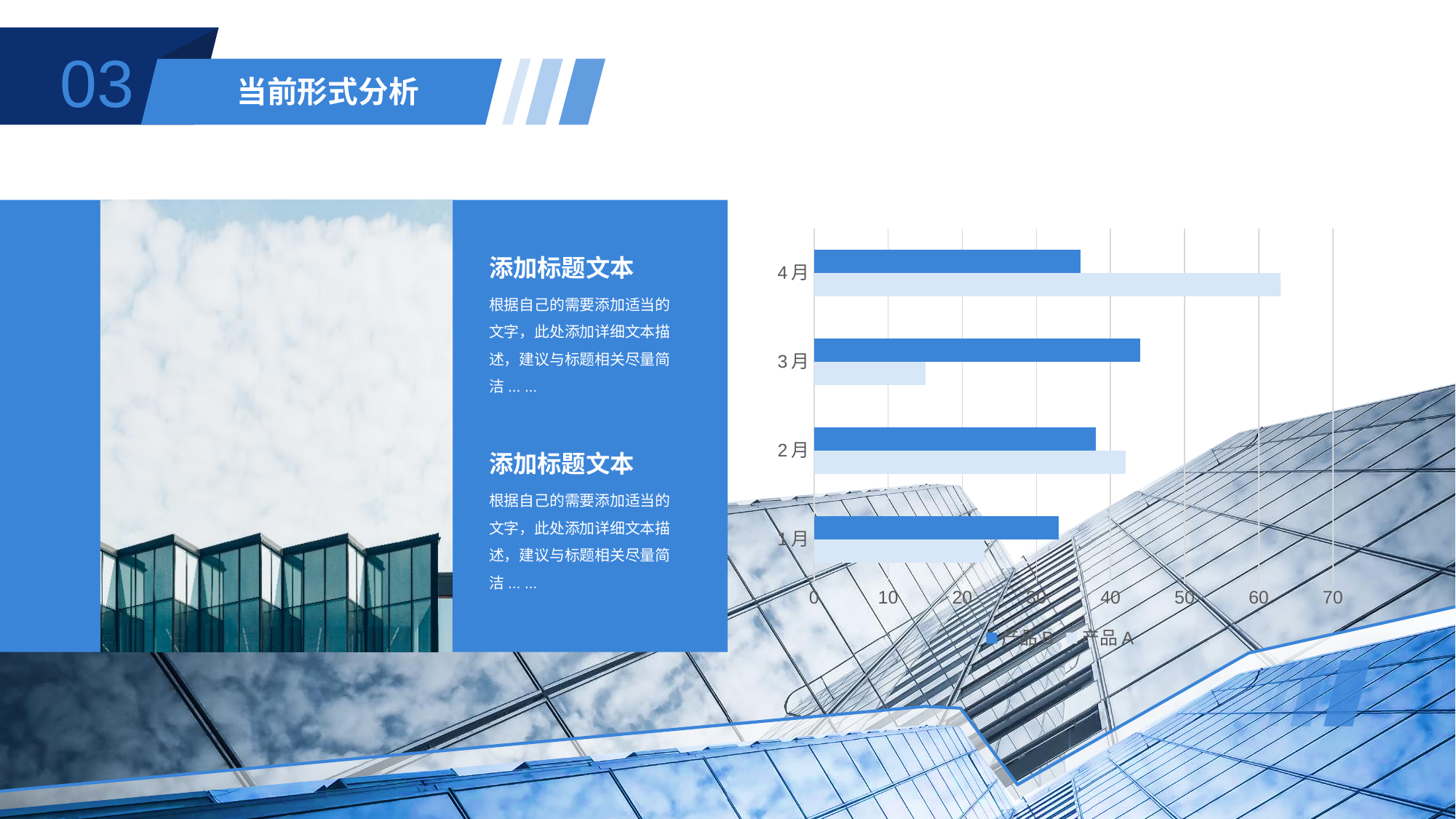

03

当前形式分析

### Chart

| Category | 产品A | 产品B |
|---|---|---|
| 1月 | 23.0 | 33.0 |
| 2月 | 42.0 | 38.0 |
| 3月 | 15.0 | 44.0 |
| 4月 | 63.0 | 36.0 |
添加标题文本
根据自己的需要添加适当的文字，此处添加详细文本描述，建议与标题相关尽量简洁... ...
添加标题文本
根据自己的需要添加适当的文字，此处添加详细文本描述，建议与标题相关尽量简洁... ...